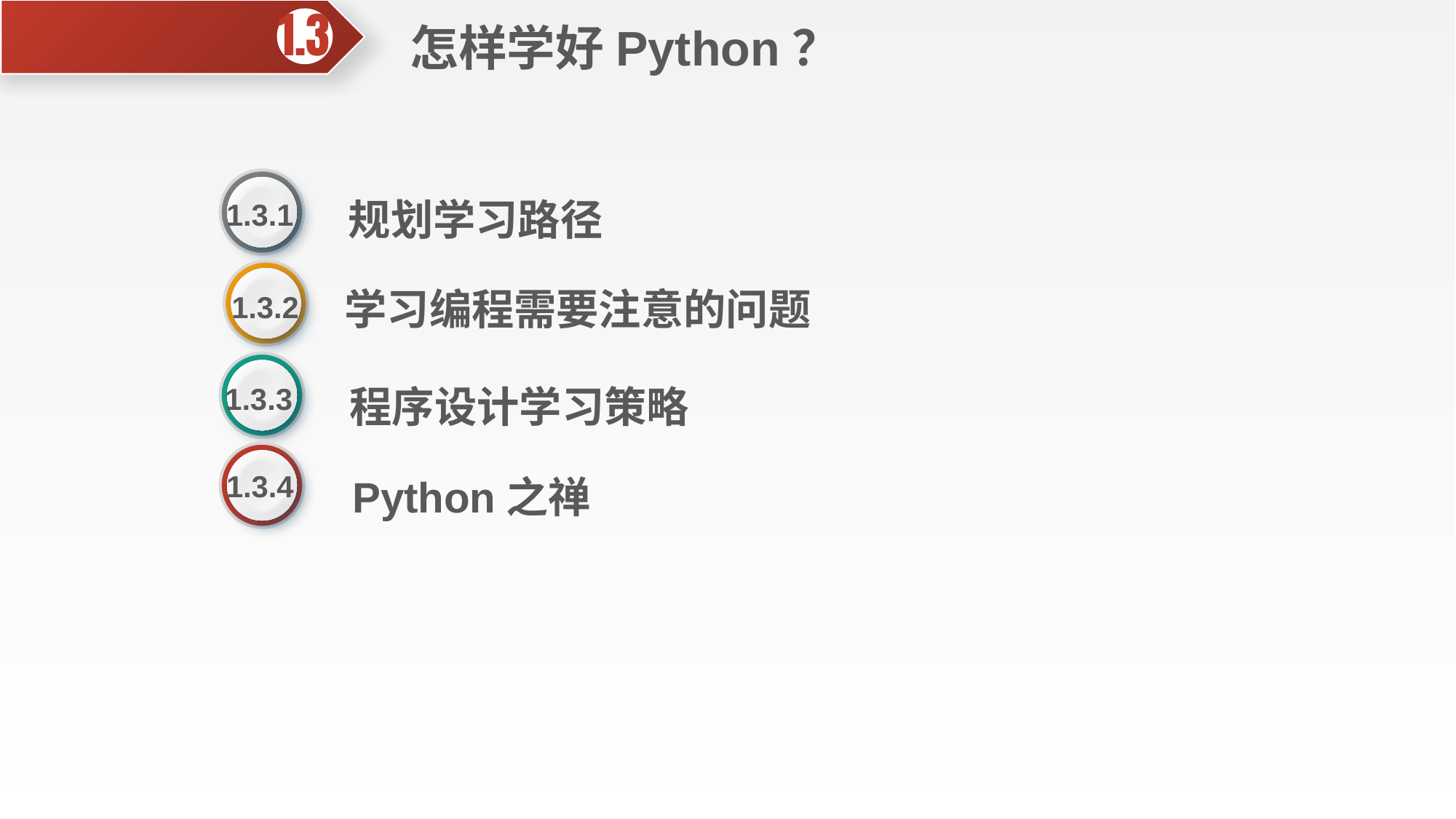

怎样学好Python？

1.3

规划学习路径
1.3.1

学习编程需要注意的问题
1.3.2

程序设计学习策略
1.3.3

Python之禅
1.3.4